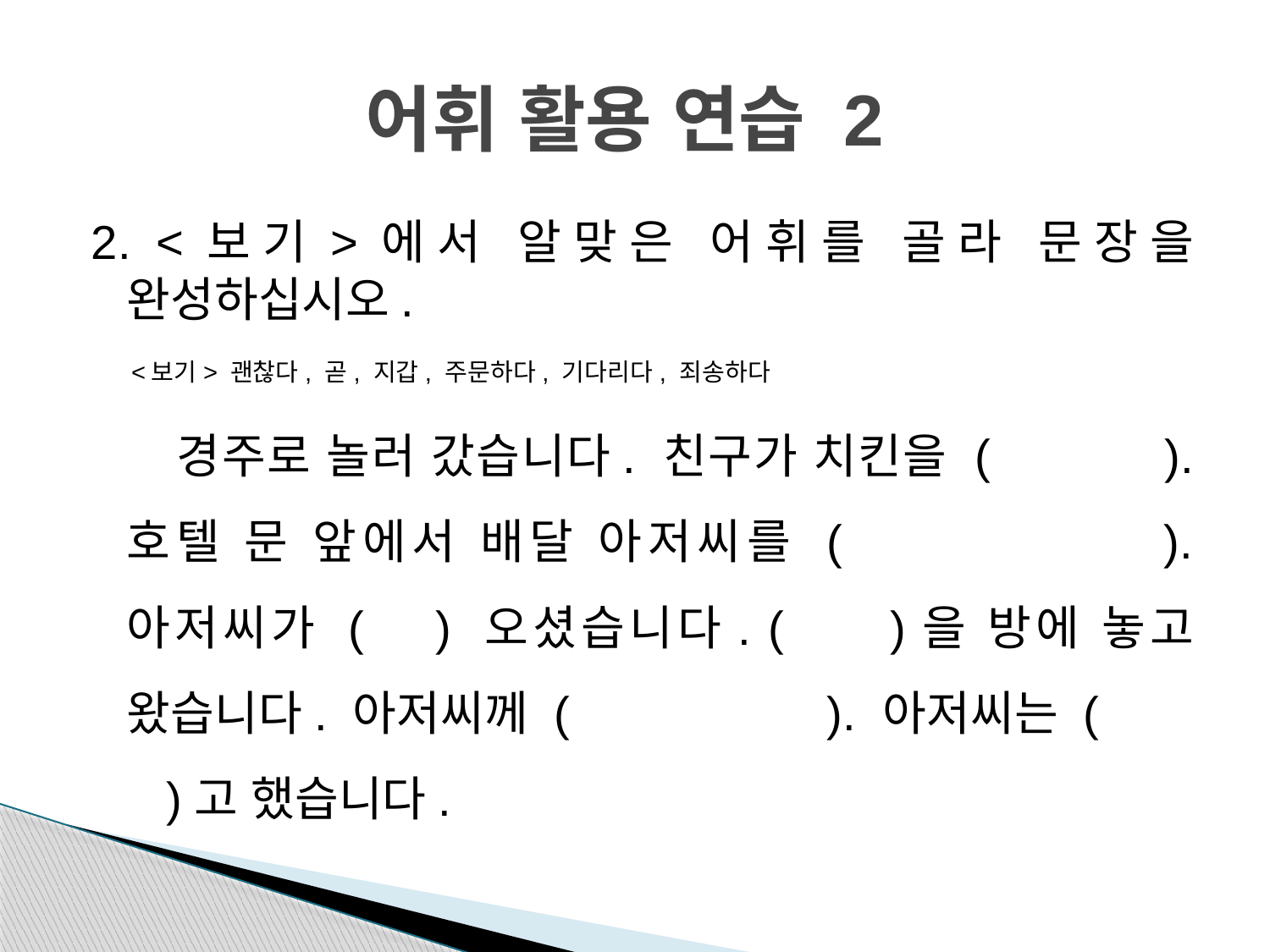

# 어휘 활용 연습 2
2. <보기>에서 알맞은 어휘를 골라 문장을 완성하십시오.
   <보기> 괜찮다, 곧, 지갑, 주문하다, 기다리다, 죄송하다
     경주로 놀러 갔습니다. 친구가 치킨을 (            ). 호텔 문 앞에서 배달 아저씨를 (                 ). 아저씨가 (    ) 오셨습니다. (      )을 방에 놓고 왔습니다. 아저씨께 (                   ). 아저씨는 (           )고 했습니다.